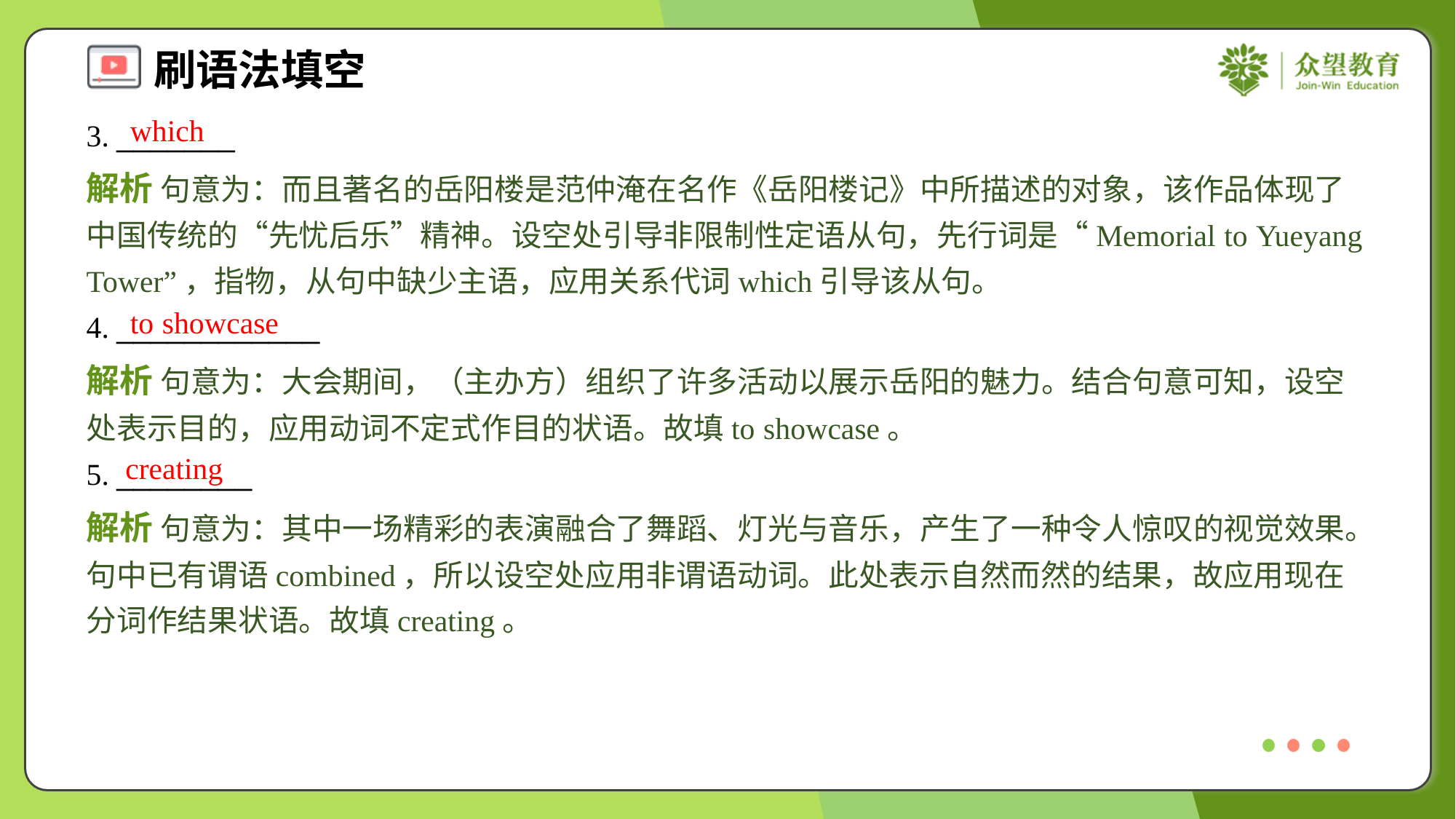

which
3. _______
解析 句意为：而且著名的岳阳楼是范仲淹在名作《岳阳楼记》中所描述的对象，该作品体现了中国传统的“先忧后乐”精神。设空处引导非限制性定语从句，先行词是“Memorial to Yueyang Tower”，指物，从句中缺少主语，应用关系代词which引导该从句。
to showcase
4. ____________
解析 句意为：大会期间，（主办方）组织了许多活动以展示岳阳的魅力。结合句意可知，设空处表示目的，应用动词不定式作目的状语。故填to showcase。
creating
5. ________
解析 句意为：其中一场精彩的表演融合了舞蹈、灯光与音乐，产生了一种令人惊叹的视觉效果。句中已有谓语combined，所以设空处应用非谓语动词。此处表示自然而然的结果，故应用现在分词作结果状语。故填creating。